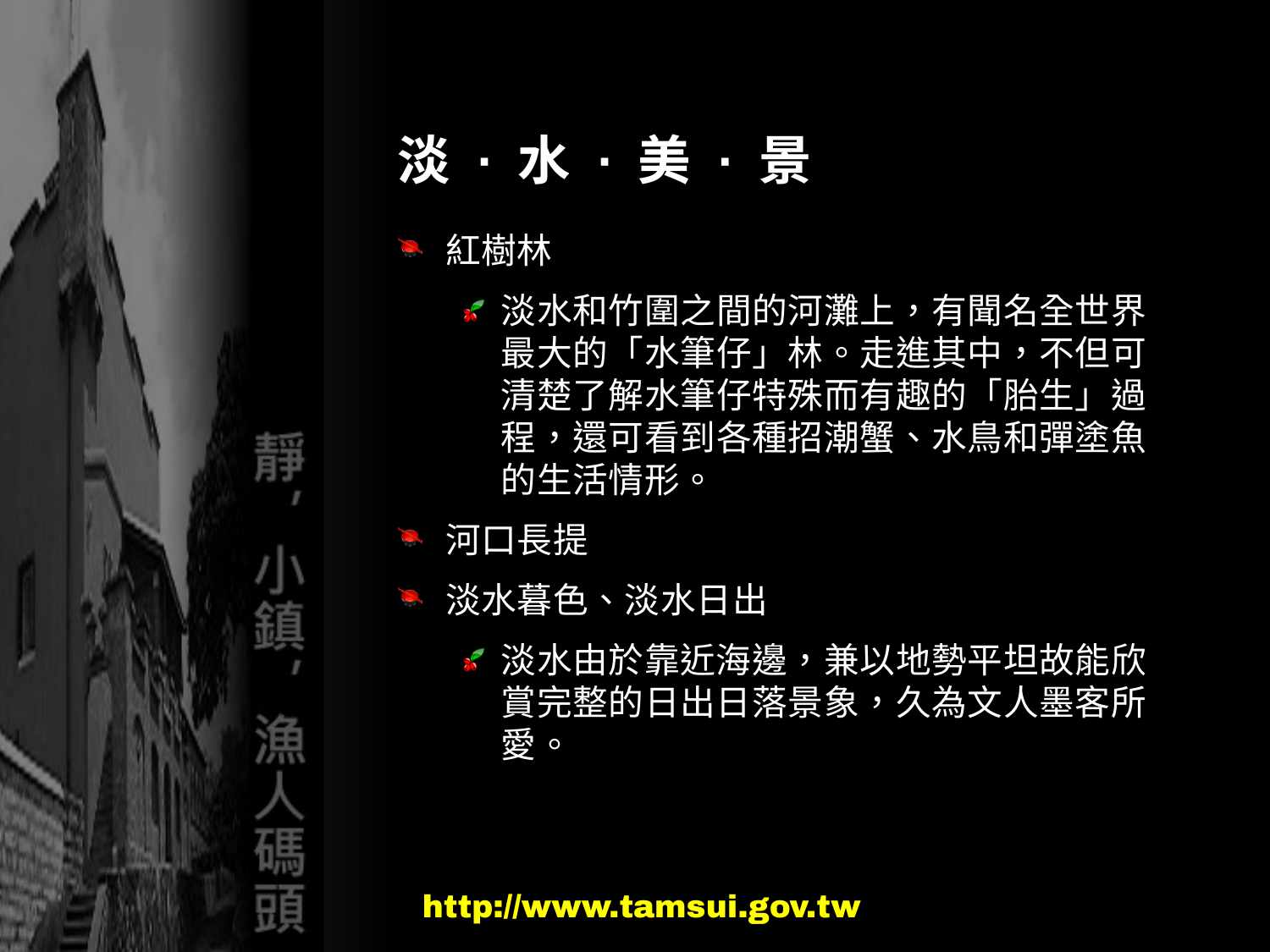

# 淡 · 水 · 美 · 景
紅樹林
淡水和竹圍之間的河灘上，有聞名全世界最大的「水筆仔」林。走進其中，不但可清楚了解水筆仔特殊而有趣的「胎生」過程，還可看到各種招潮蟹、水鳥和彈塗魚的生活情形。
河口長提
淡水暮色、淡水日出
淡水由於靠近海邊，兼以地勢平坦故能欣賞完整的日出日落景象，久為文人墨客所愛。